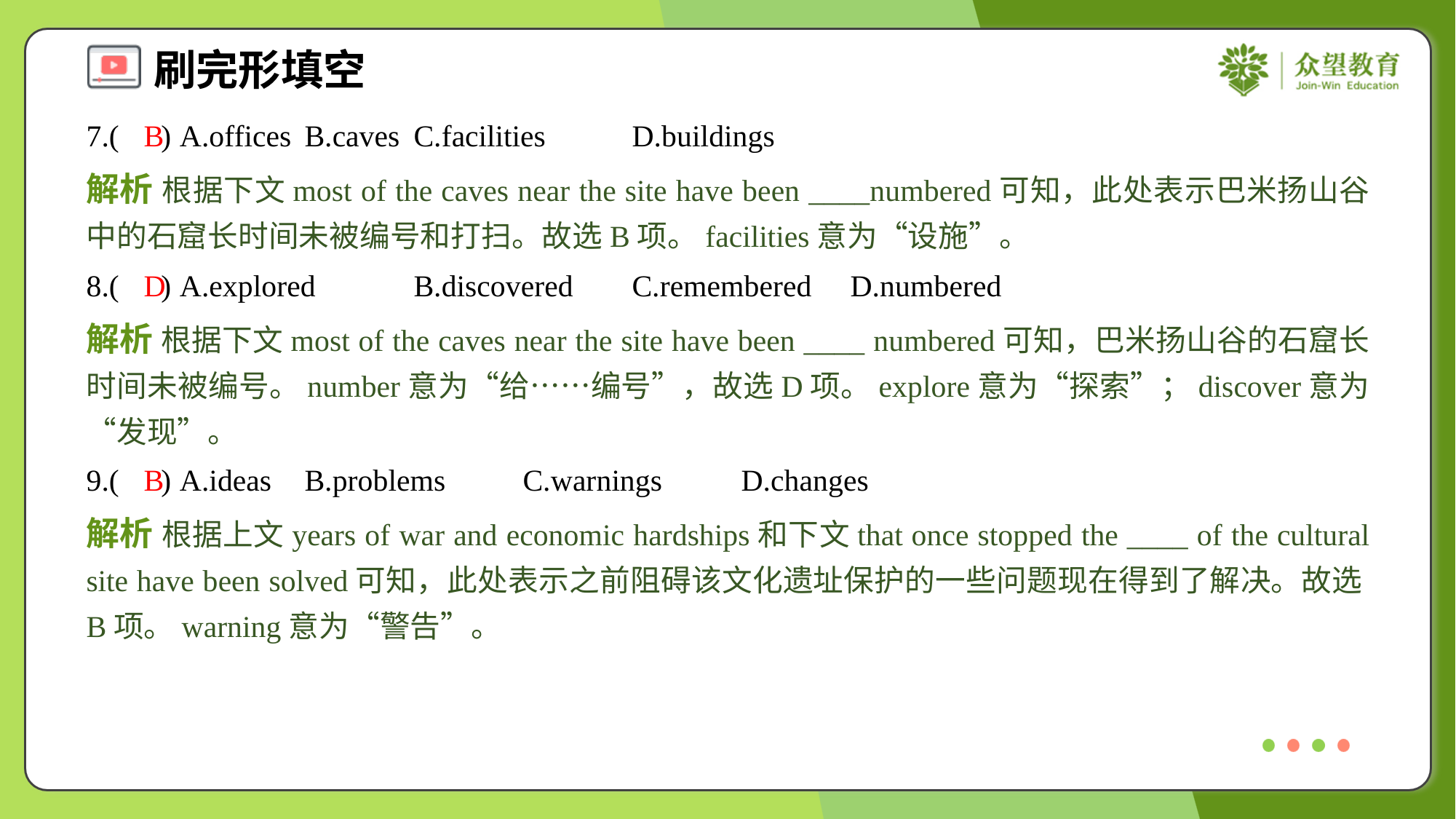

7.(     ) A.offices	B.caves	C.facilities	D.buildings
B
解析 根据下文most of the caves near the site have been ____numbered可知，此处表示巴米扬山谷中的石窟长时间未被编号和打扫。故选B项。facilities意为“设施”。
8.(     ) A.explored	B.discovered	C.remembered	D.numbered
D
解析 根据下文most of the caves near the site have been ____ numbered可知，巴米扬山谷的石窟长时间未被编号。number意为“给……编号”，故选D项。explore意为“探索”；discover意为“发现”。
9.(     ) A.ideas	B.problems	C.warnings	D.changes
B
解析 根据上文years of war and economic hardships和下文that once stopped the ____ of the cultural site have been solved可知，此处表示之前阻碍该文化遗址保护的一些问题现在得到了解决。故选B项。warning意为“警告”。